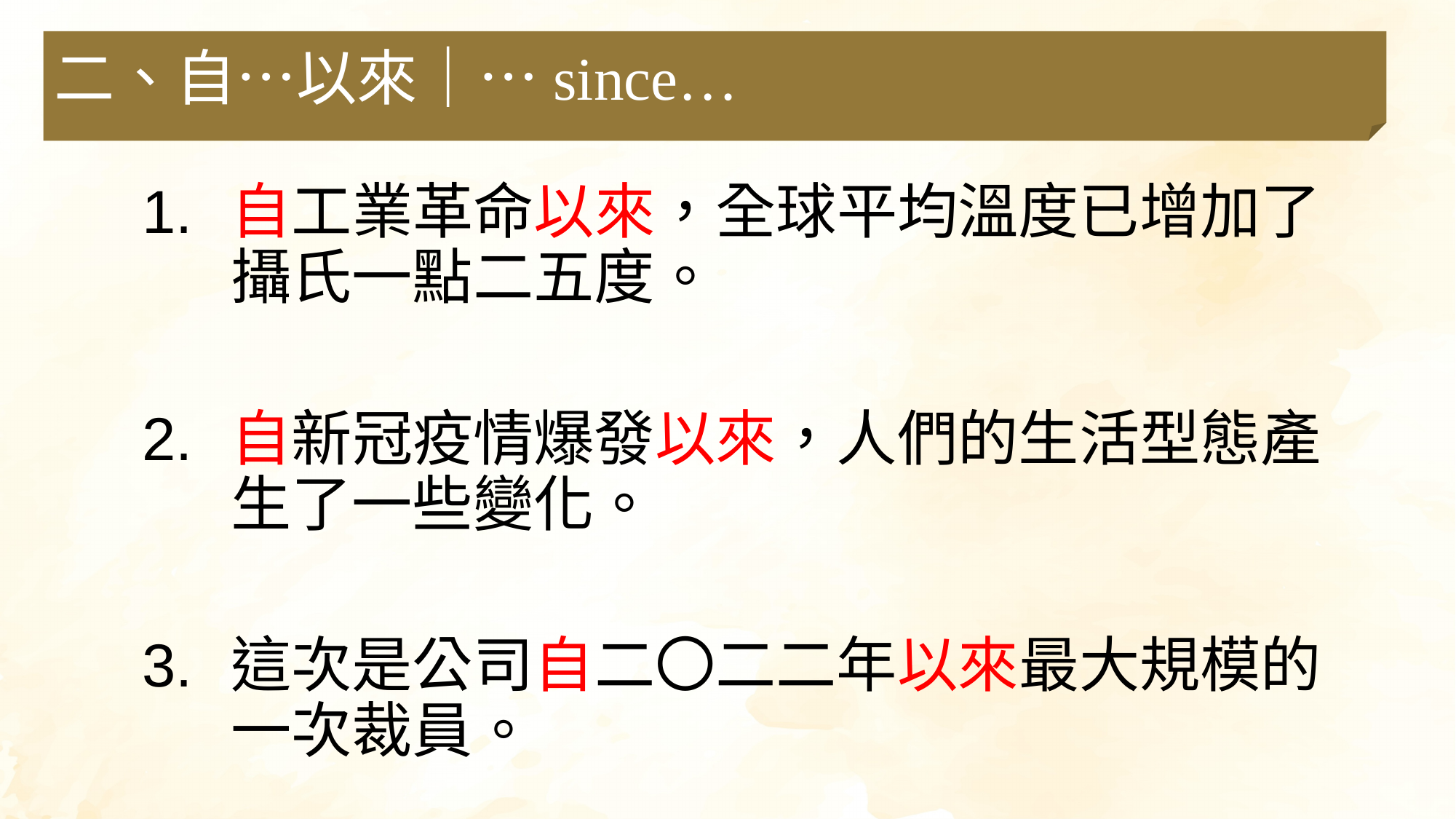

二、自…以來｜…since…
自工業革命以來，全球平均溫度已增加了攝氏一點二五度。

自新冠疫情爆發以來，人們的生活型態產生了一些變化。

這次是公司自二〇二二年以來最大規模的一次裁員。